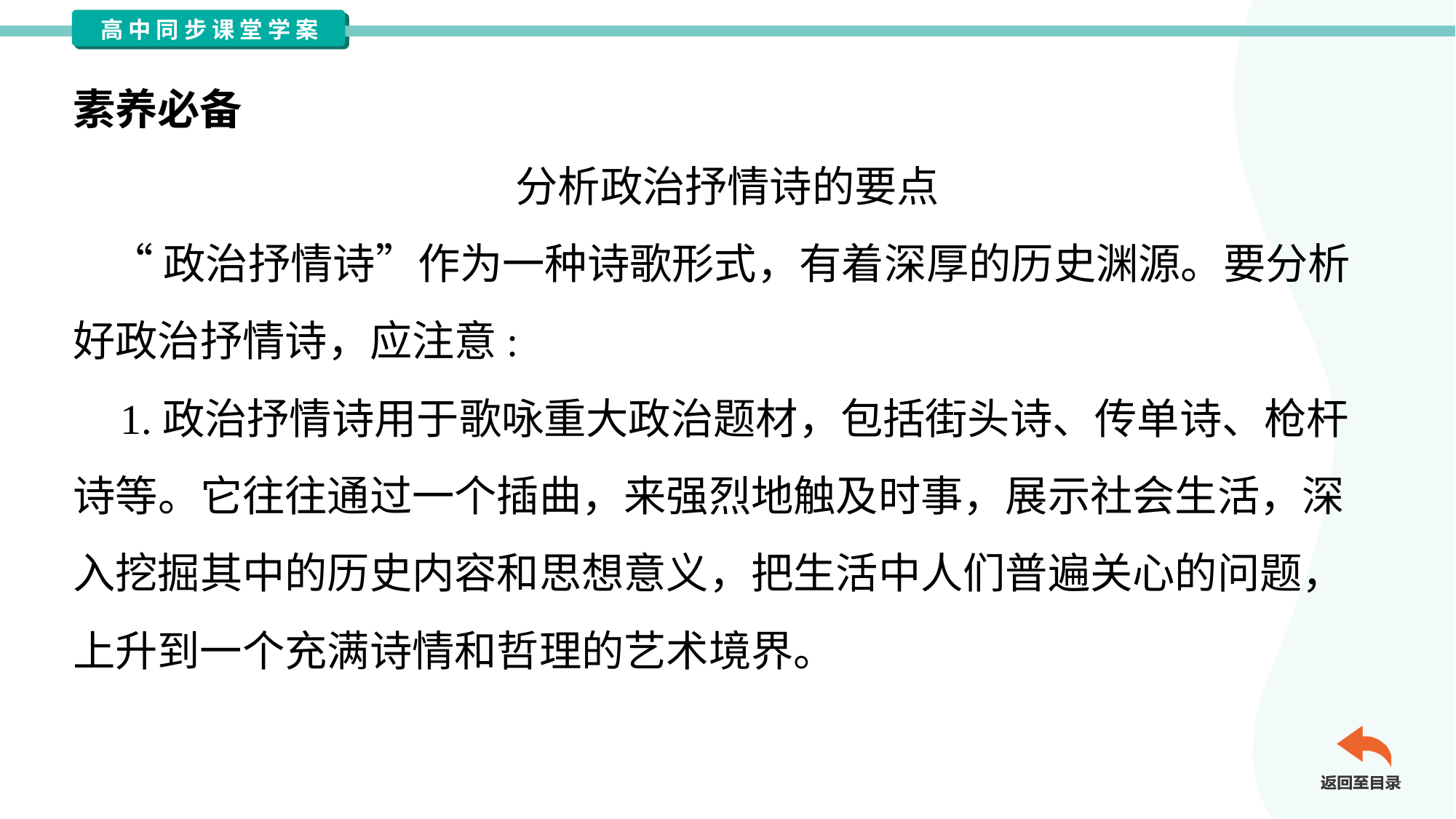

素养必备
分析政治抒情诗的要点
    “政治抒情诗”作为一种诗歌形式，有着深厚的历史渊源。要分析
好政治抒情诗，应注意:
    1.政治抒情诗用于歌咏重大政治题材，包括街头诗、传单诗、枪杆
诗等。它往往通过一个插曲，来强烈地触及时事，展示社会生活，深
入挖掘其中的历史内容和思想意义，把生活中人们普遍关心的问题，
上升到一个充满诗情和哲理的艺术境界。